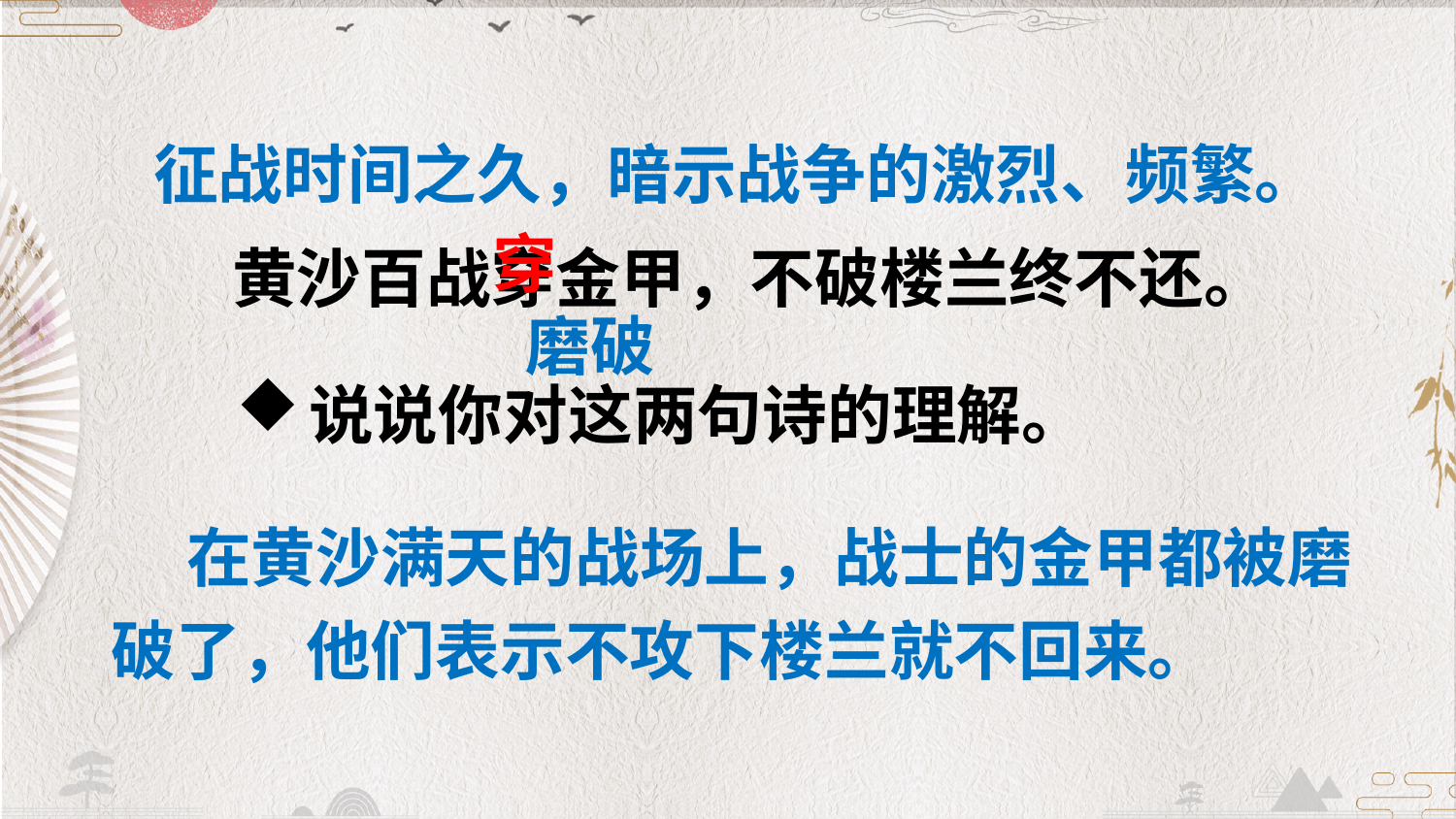

征战时间之久，暗示战争的激烈、频繁。
黄沙百战穿金甲，不破楼兰终不还。
穿
磨破
说说你对这两句诗的理解。
    在黄沙满天的战场上，战士的金甲都被磨破了，他们表示不攻下楼兰就不回来。